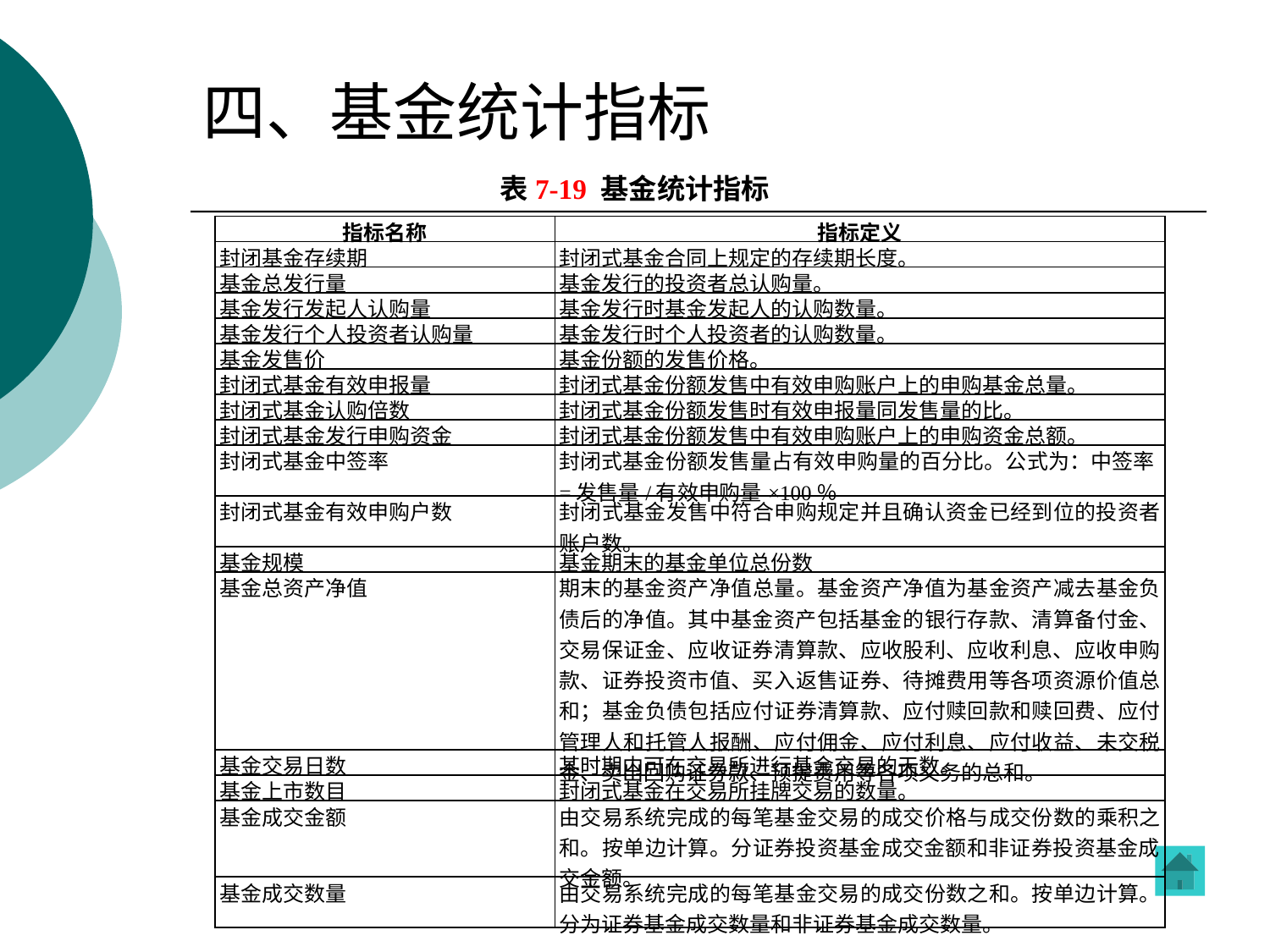

# 四、基金统计指标
表7-19 基金统计指标
| 指标名称 | 指标定义 |
| --- | --- |
| 封闭基金存续期 | 封闭式基金合同上规定的存续期长度。 |
| 基金总发行量 | 基金发行的投资者总认购量。 |
| 基金发行发起人认购量 | 基金发行时基金发起人的认购数量。 |
| 基金发行个人投资者认购量 | 基金发行时个人投资者的认购数量。 |
| 基金发售价 | 基金份额的发售价格。 |
| 封闭式基金有效申报量 | 封闭式基金份额发售中有效申购账户上的申购基金总量。 |
| 封闭式基金认购倍数 | 封闭式基金份额发售时有效申报量同发售量的比。 |
| 封闭式基金发行申购资金 | 封闭式基金份额发售中有效申购账户上的申购资金总额。 |
| 封闭式基金中签率 | 封闭式基金份额发售量占有效申购量的百分比。公式为：中签率=发售量/有效申购量×100％ |
| 封闭式基金有效申购户数 | 封闭式基金发售中符合申购规定并且确认资金已经到位的投资者账户数。 |
| 基金规模 | 基金期末的基金单位总份数 |
| 基金总资产净值 | 期末的基金资产净值总量。基金资产净值为基金资产减去基金负债后的净值。其中基金资产包括基金的银行存款、清算备付金、交易保证金、应收证券清算款、应收股利、应收利息、应收申购款、证券投资市值、买入返售证券、待摊费用等各项资源价值总和；基金负债包括应付证券清算款、应付赎回款和赎回费、应付管理人和托管人报酬、应付佣金、应付利息、应付收益、未交税金、卖出回购证券款、预提费用等各项义务的总和。 |
| 基金交易日数 | 某时期内可在交易所进行基金交易的天数。 |
| 基金上市数目 | 封闭式基金在交易所挂牌交易的数量。 |
| 基金成交金额 | 由交易系统完成的每笔基金交易的成交价格与成交份数的乘积之和。按单边计算。分证券投资基金成交金额和非证券投资基金成交金额。 |
| 基金成交数量 | 由交易系统完成的每笔基金交易的成交份数之和。按单边计算。分为证券基金成交数量和非证券基金成交数量。 |